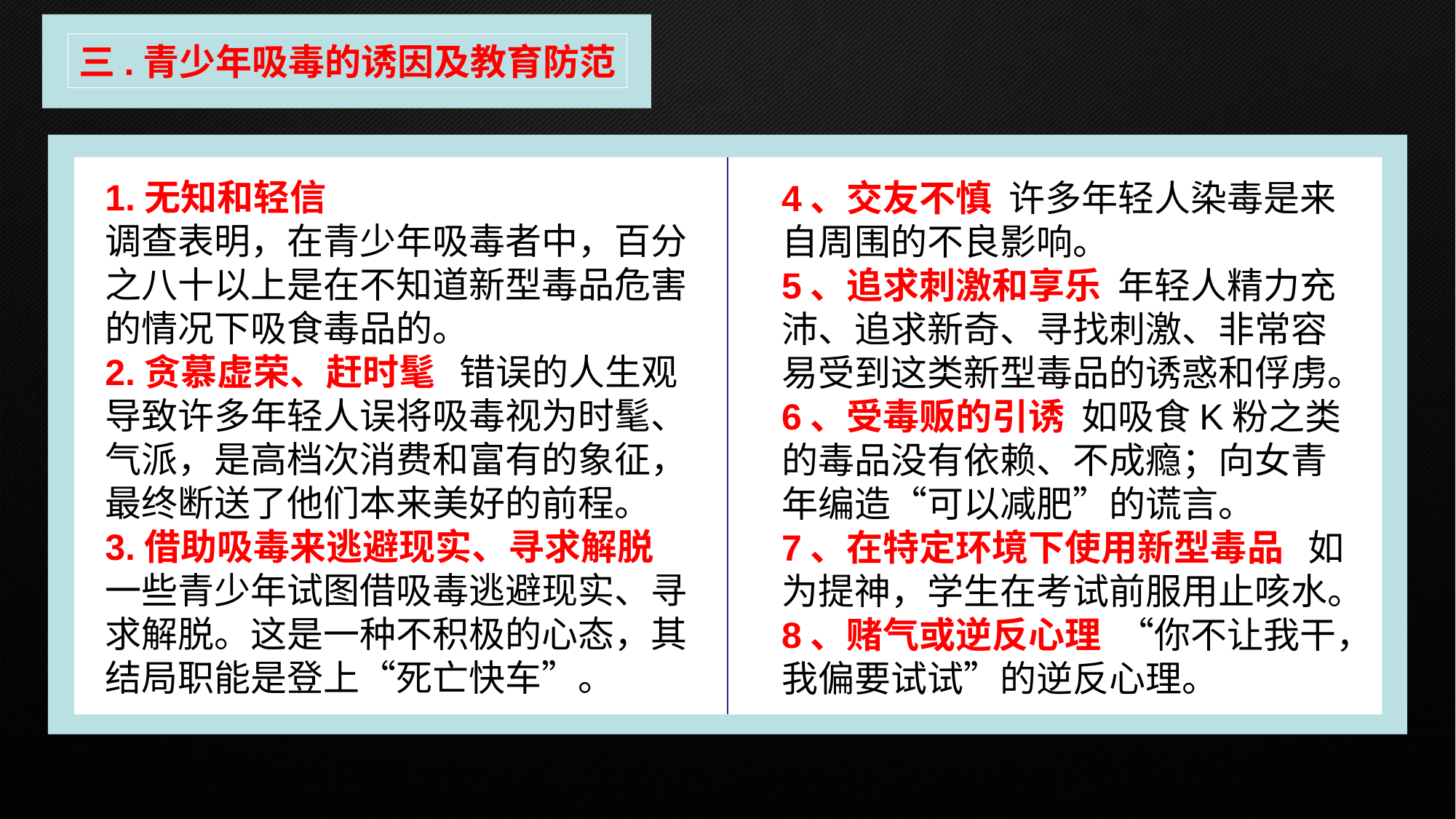

三.青少年吸毒的诱因及教育防范

1.无知和轻信
调查表明，在青少年吸毒者中，百分之八十以上是在不知道新型毒品危害的情况下吸食毒品的。
2.贪慕虚荣、赶时髦   错误的人生观导致许多年轻人误将吸毒视为时髦、气派，是高档次消费和富有的象征，最终断送了他们本来美好的前程。
3.借助吸毒来逃避现实、寻求解脱  一些青少年试图借吸毒逃避现实、寻求解脱。这是一种不积极的心态，其结局职能是登上“死亡快车”。
4、交友不慎  许多年轻人染毒是来自周围的不良影响。
5、追求刺激和享乐  年轻人精力充沛、追求新奇、寻找刺激、非常容易受到这类新型毒品的诱惑和俘虏。
6、受毒贩的引诱  如吸食K粉之类的毒品没有依赖、不成瘾；向女青年编造“可以减肥”的谎言。
7、在特定环境下使用新型毒品   如为提神，学生在考试前服用止咳水。
8、赌气或逆反心理  “你不让我干，我偏要试试”的逆反心理。